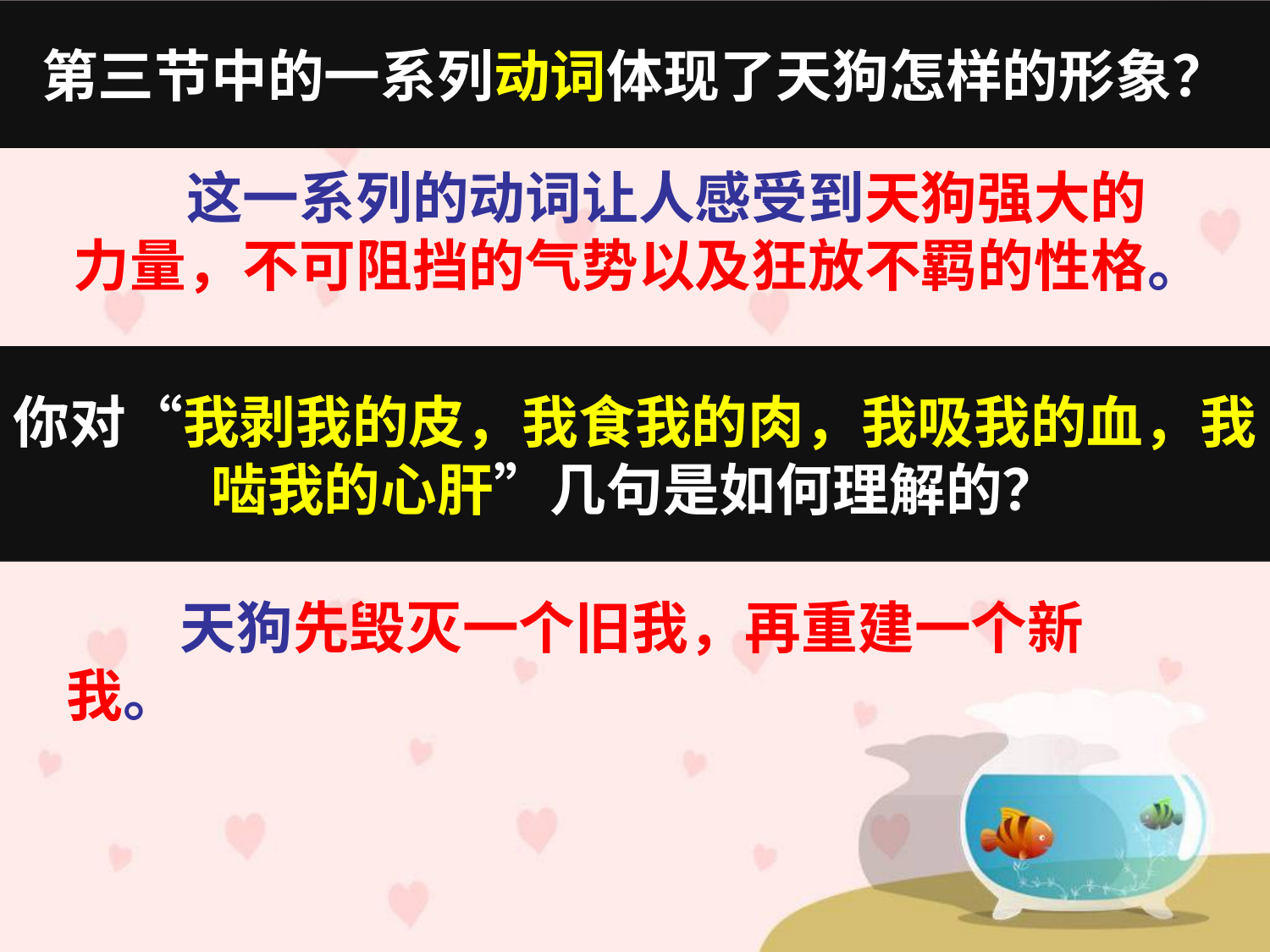

第三节中的一系列动词体现了天狗怎样的形象？

　　这一系列的动词让人感受到天狗强大的
力量，不可阻挡的气势以及狂放不羁的性格。

你对“我剥我的皮，我食我的肉，我吸我的血，我啮我的心肝”几句是如何理解的？

　　天狗先毁灭一个旧我，再重建一个新我。